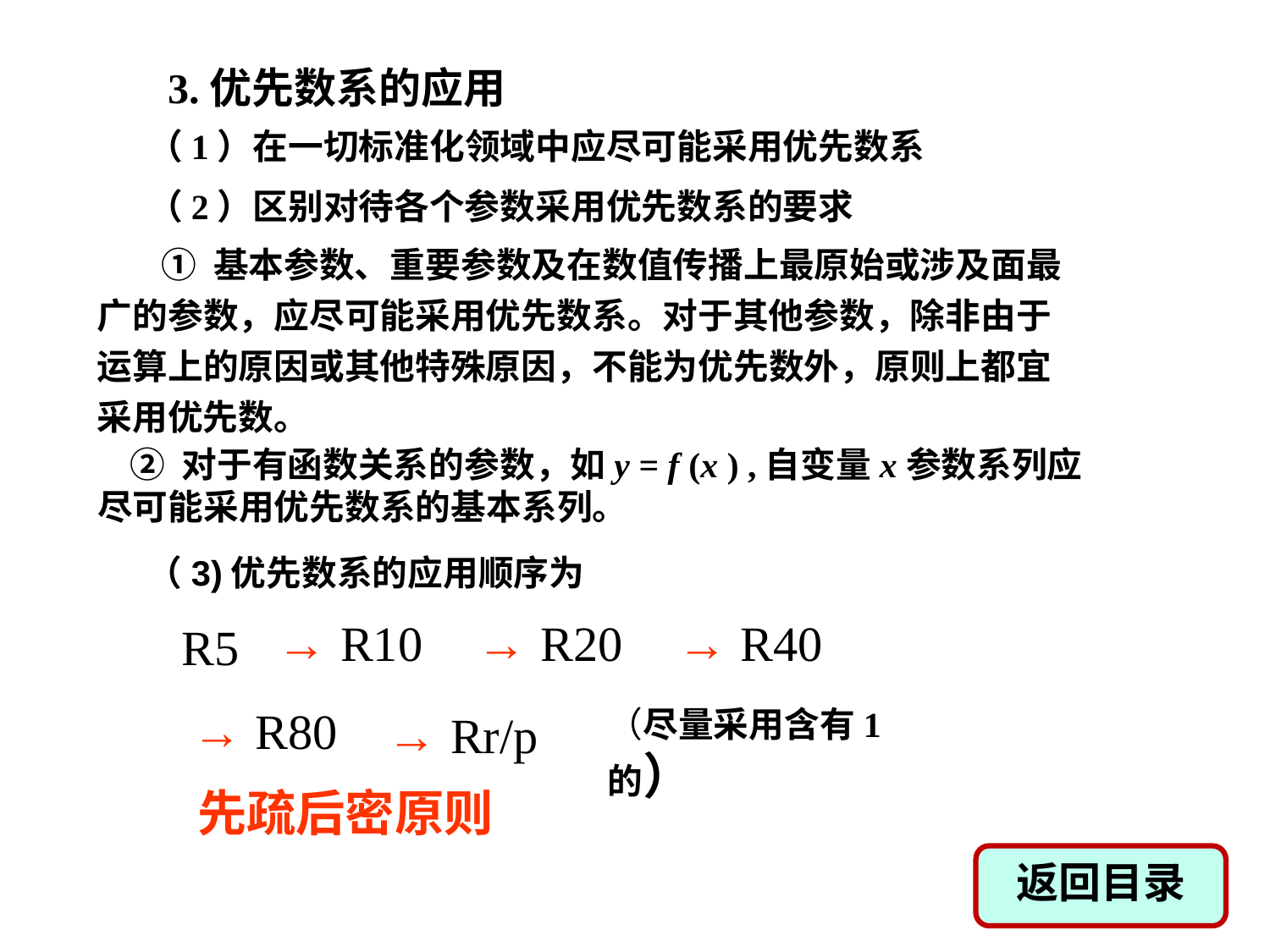

40
 3.优先数系的应用
（1）在一切标准化领域中应尽可能采用优先数系
（2）区别对待各个参数采用优先数系的要求
        ① 基本参数、重要参数及在数值传播上最原始或涉及面最广的参数，应尽可能采用优先数系。对于其他参数，除非由于运算上的原因或其他特殊原因，不能为优先数外，原则上都宜采用优先数。
    ② 对于有函数关系的参数，如y = f (x ) ,自变量x参数系列应尽可能采用优先数系的基本系列。
（3)优先数系的应用顺序为
→ R10
→ R20
→ R40
R5
→ Rr/p
→ R80
（尽量采用含有1的）
先疏后密原则
返回目录